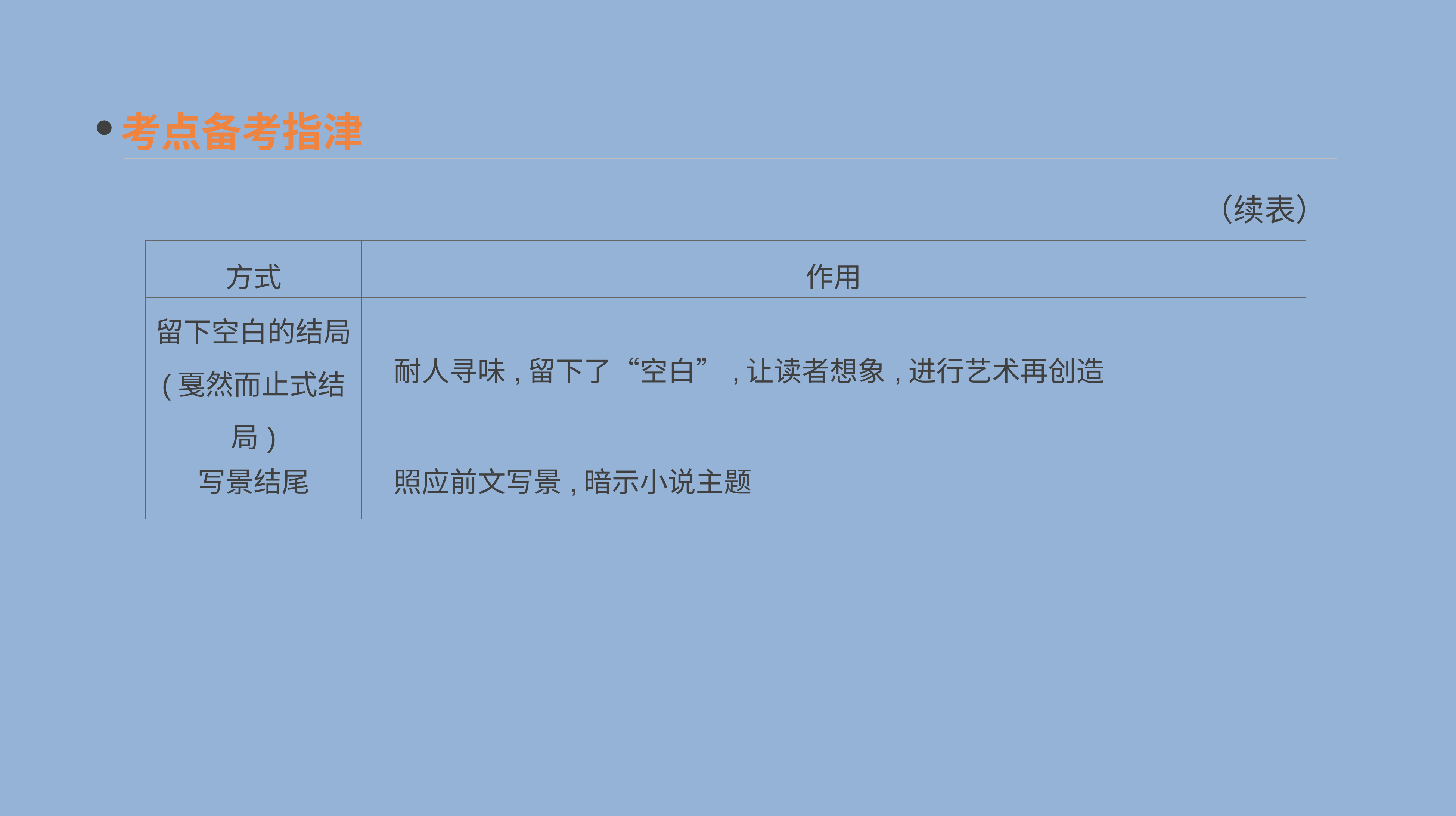

考点备考指津

（续表）
| 方式 | 作用 |
| --- | --- |
| 留下空白的结局 (戛然而止式结局) | 耐人寻味,留下了“空白”,让读者想象,进行艺术再创造 |
| 写景结尾 | 照应前文写景,暗示小说主题 |